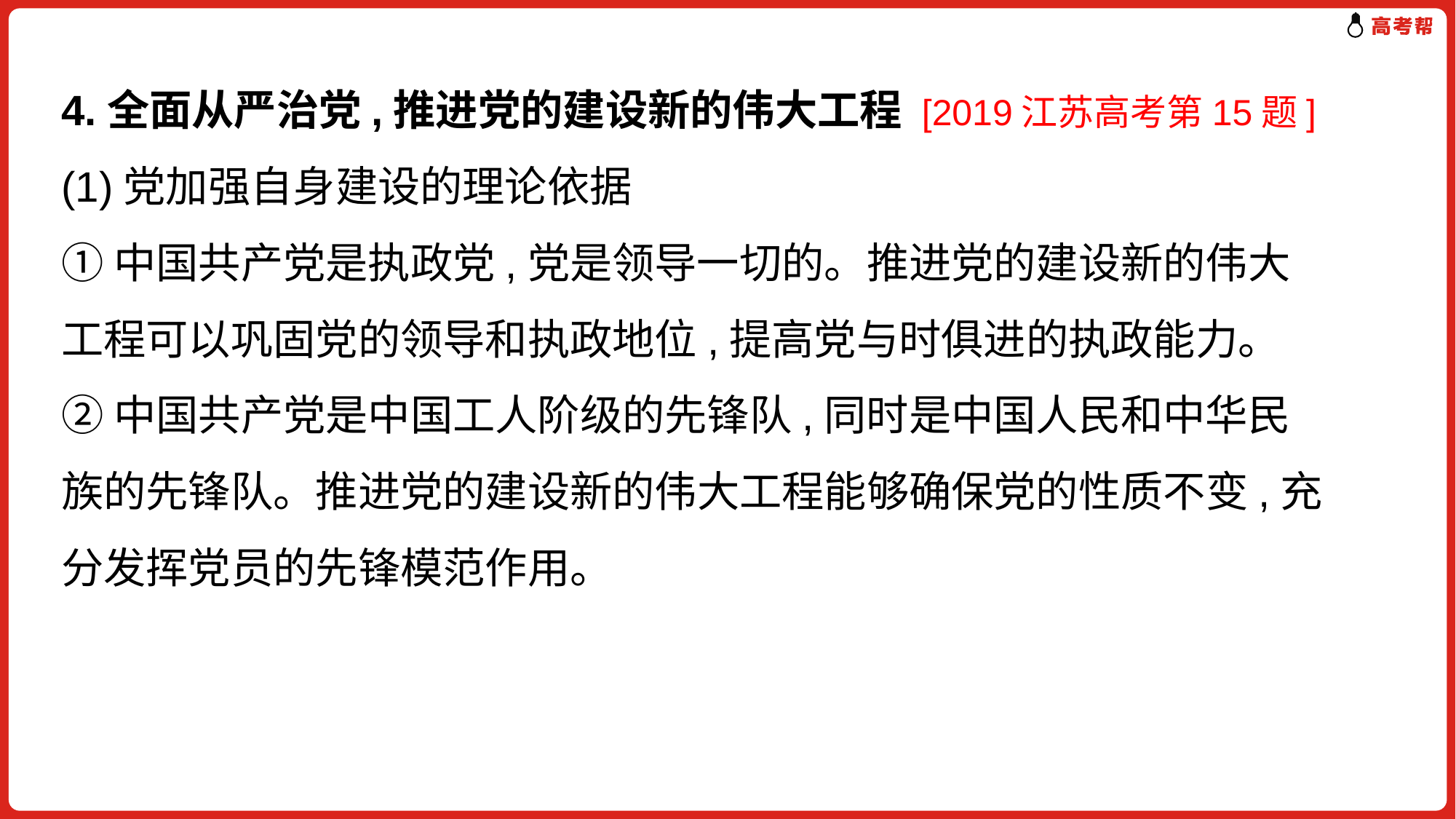

4.全面从严治党,推进党的建设新的伟大工程 [2019江苏高考第15题]
(1)党加强自身建设的理论依据
①中国共产党是执政党,党是领导一切的。推进党的建设新的伟大工程可以巩固党的领导和执政地位,提高党与时俱进的执政能力。
②中国共产党是中国工人阶级的先锋队,同时是中国人民和中华民族的先锋队。推进党的建设新的伟大工程能够确保党的性质不变,充分发挥党员的先锋模范作用。